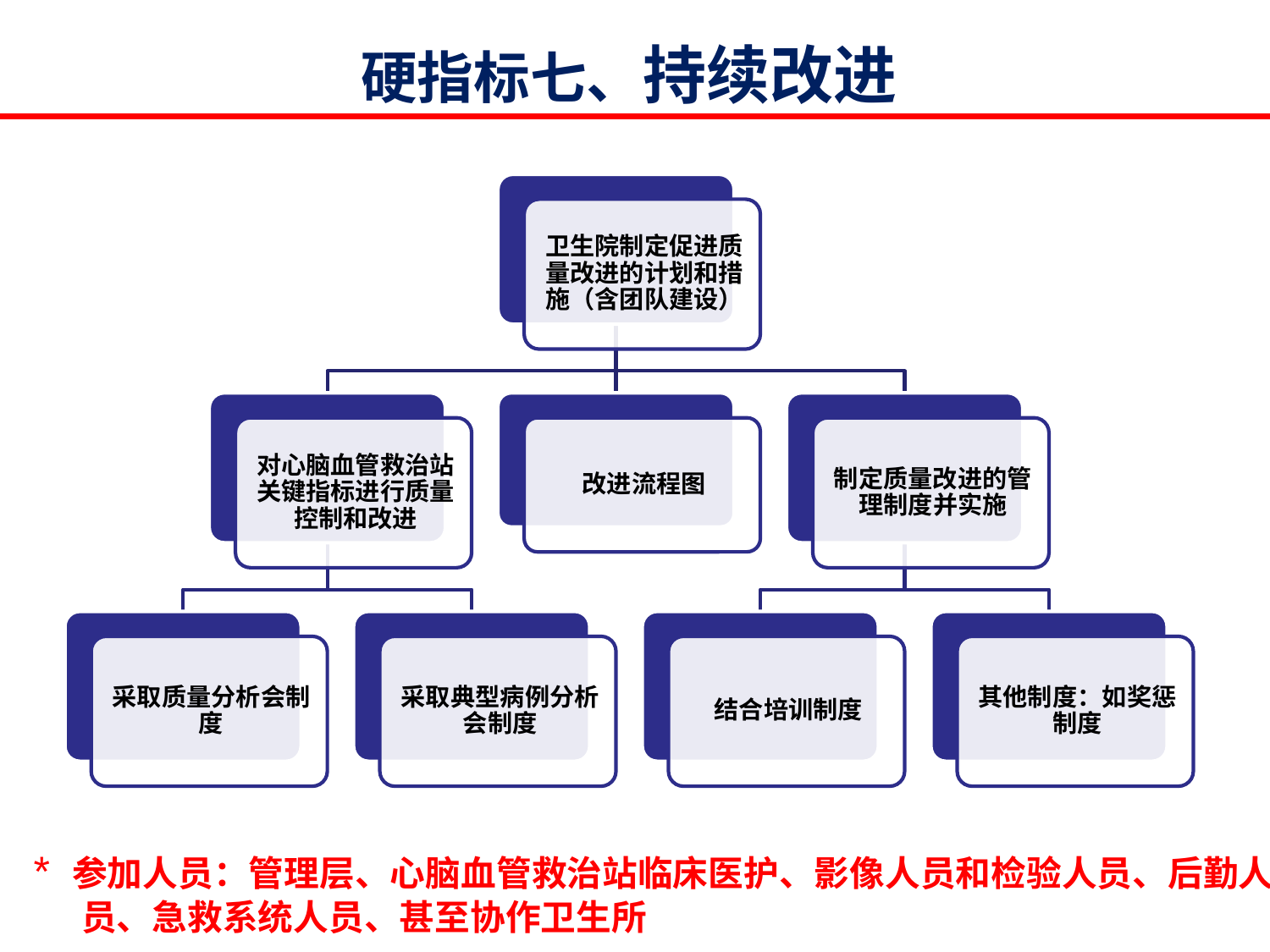

硬指标七、持续改进
卫生院制定促进质量改进的计划和措施（含团队建设）
对心脑血管救治站关键指标进行质量控制和改进
采取质量分析会制度
采取典型病例分析会制度
改进流程图
制定质量改进的管理制度并实施
结合培训制度
其他制度：如奖惩制度

* 参加人员：管理层、心脑血管救治站临床医护、影像人员和检验人员、后勤人员、急救系统人员、甚至协作卫生所